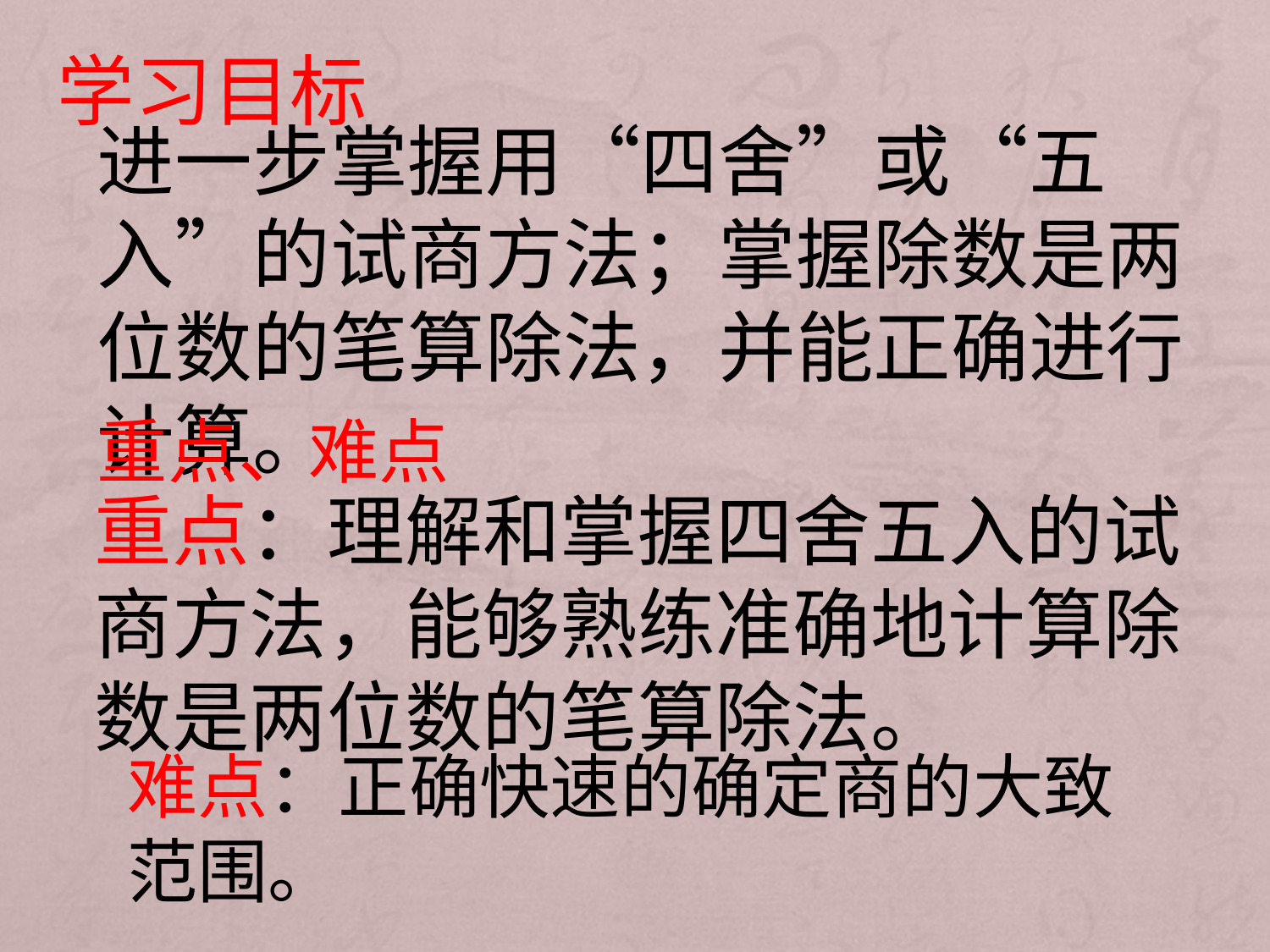

学习目标
进一步掌握用“四舍”或“五入”的试商方法；掌握除数是两位数的笔算除法，并能正确进行计算。
重点、难点
重点：理解和掌握四舍五入的试商方法，能够熟练准确地计算除数是两位数的笔算除法。
难点：正确快速的确定商的大致范围。